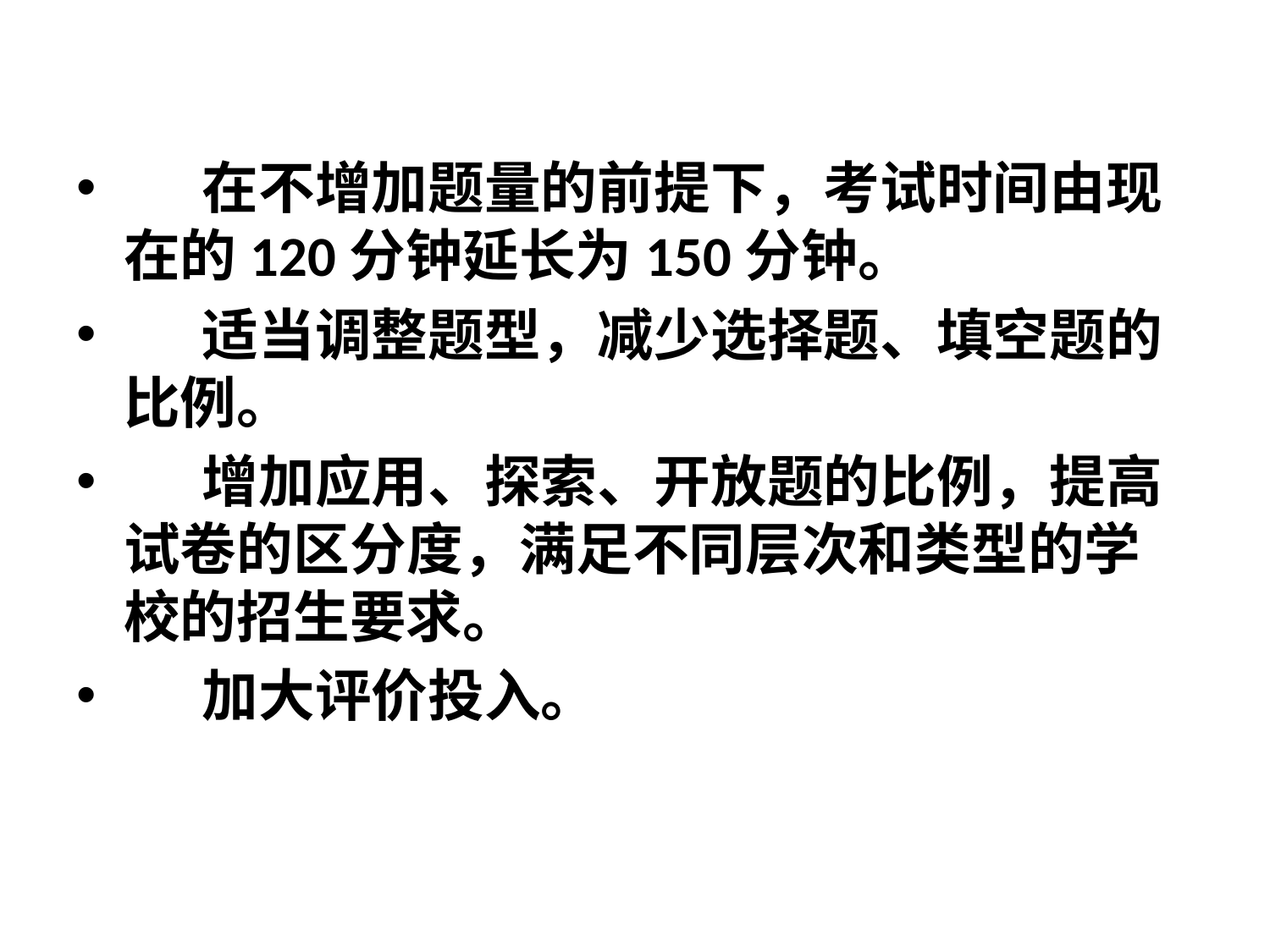

#
     在不增加题量的前提下，考试时间由现在的120分钟延长为150分钟。
     适当调整题型，减少选择题、填空题的比例。
     增加应用、探索、开放题的比例，提高试卷的区分度，满足不同层次和类型的学校的招生要求。
     加大评价投入。